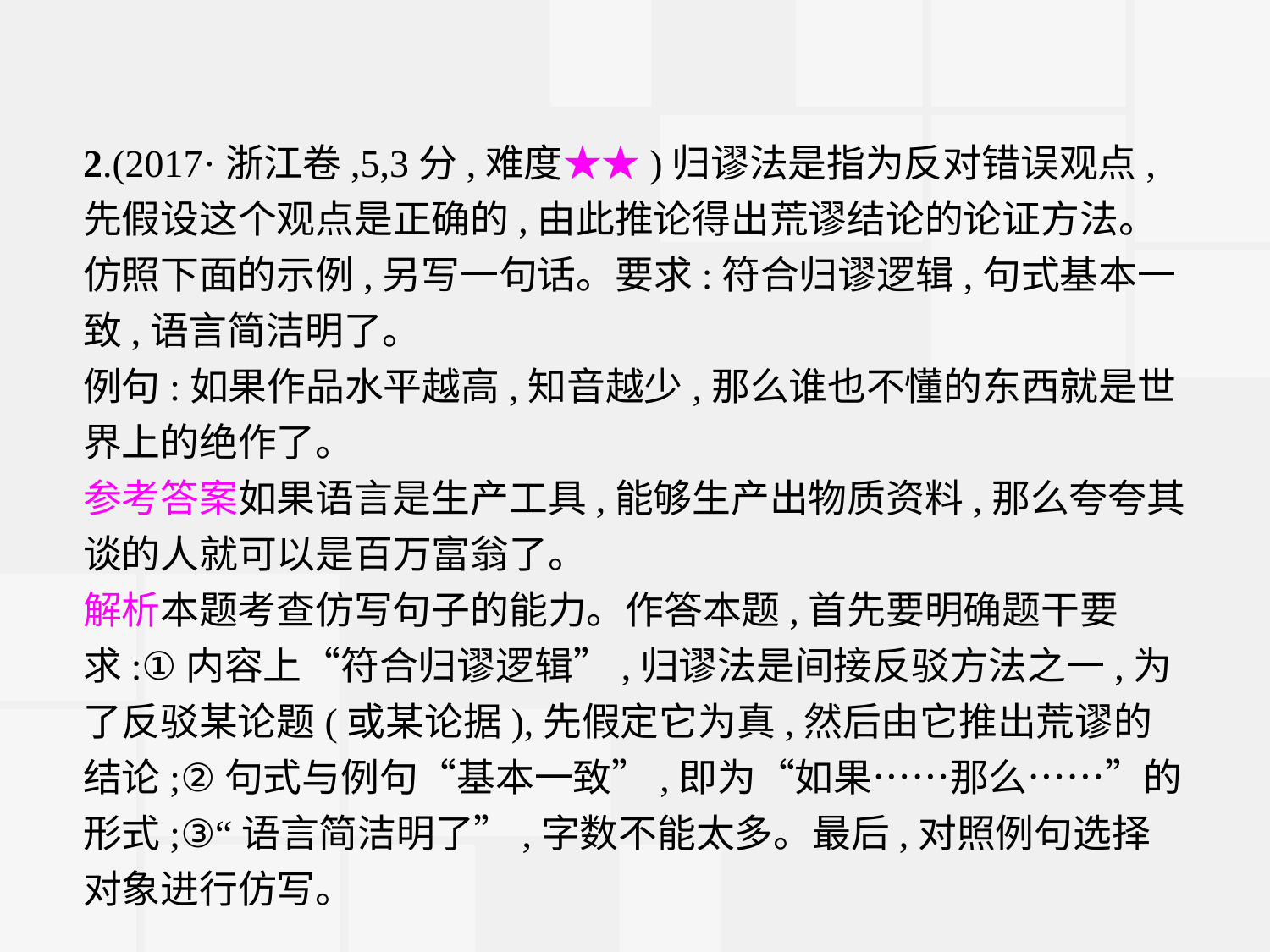

2.(2017·浙江卷,5,3分,难度★★)归谬法是指为反对错误观点,先假设这个观点是正确的,由此推论得出荒谬结论的论证方法。仿照下面的示例,另写一句话。要求:符合归谬逻辑,句式基本一致,语言简洁明了。
例句:如果作品水平越高,知音越少,那么谁也不懂的东西就是世界上的绝作了。
参考答案如果语言是生产工具,能够生产出物质资料,那么夸夸其谈的人就可以是百万富翁了。
解析本题考查仿写句子的能力。作答本题,首先要明确题干要求:①内容上“符合归谬逻辑”,归谬法是间接反驳方法之一,为了反驳某论题(或某论据),先假定它为真,然后由它推出荒谬的结论;②句式与例句“基本一致”,即为“如果……那么……”的形式;③“语言简洁明了”,字数不能太多。最后,对照例句选择对象进行仿写。